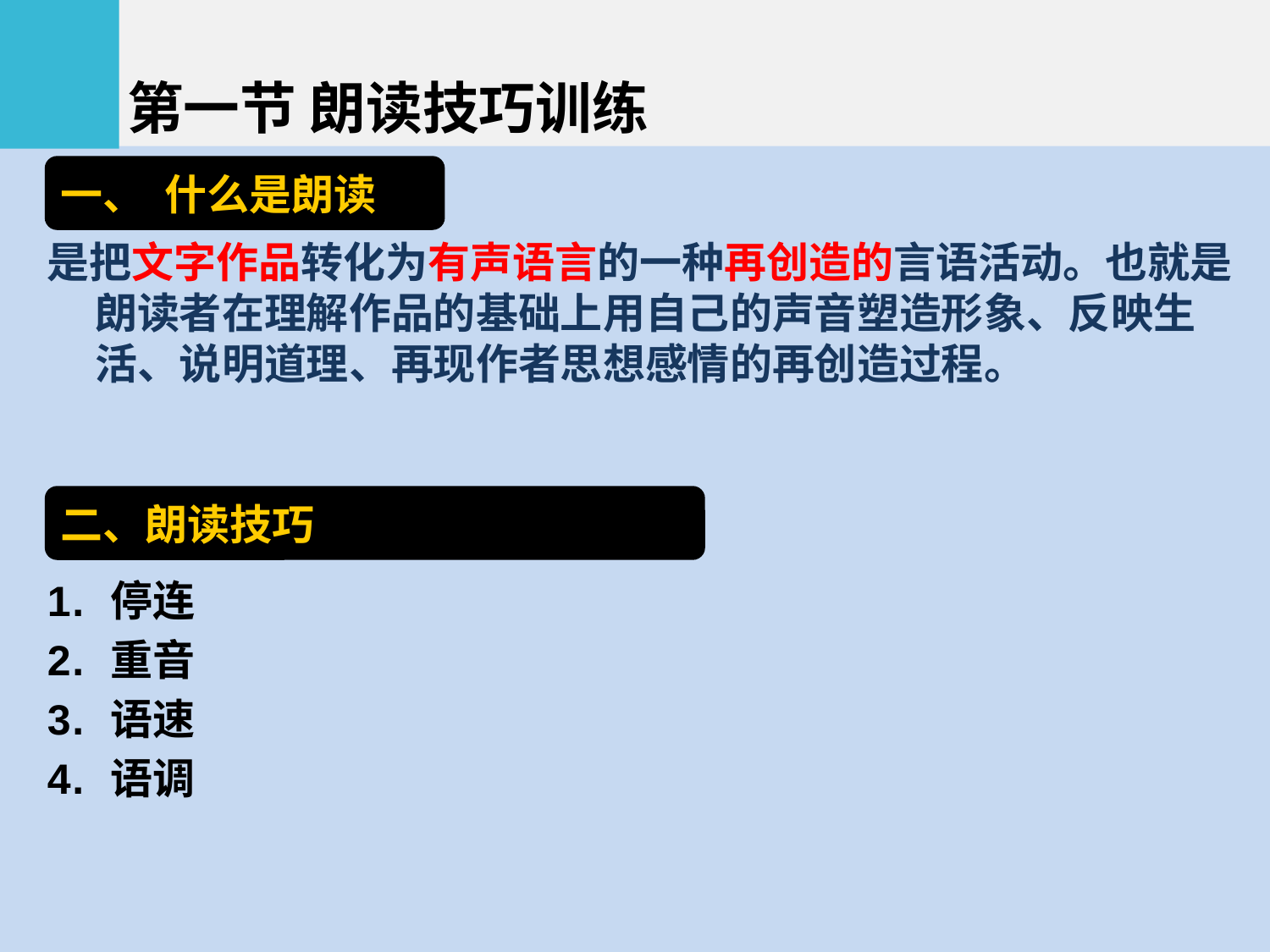

第一节 朗读技巧训练

一、  什么是朗读

是把文字作品转化为有声语言的一种再创造的言语活动。也就是朗读者在理解作品的基础上用自己的声音塑造形象、反映生活、说明道理、再现作者思想感情的再创造过程。

停连
重音
语速
语调

二、朗读技巧